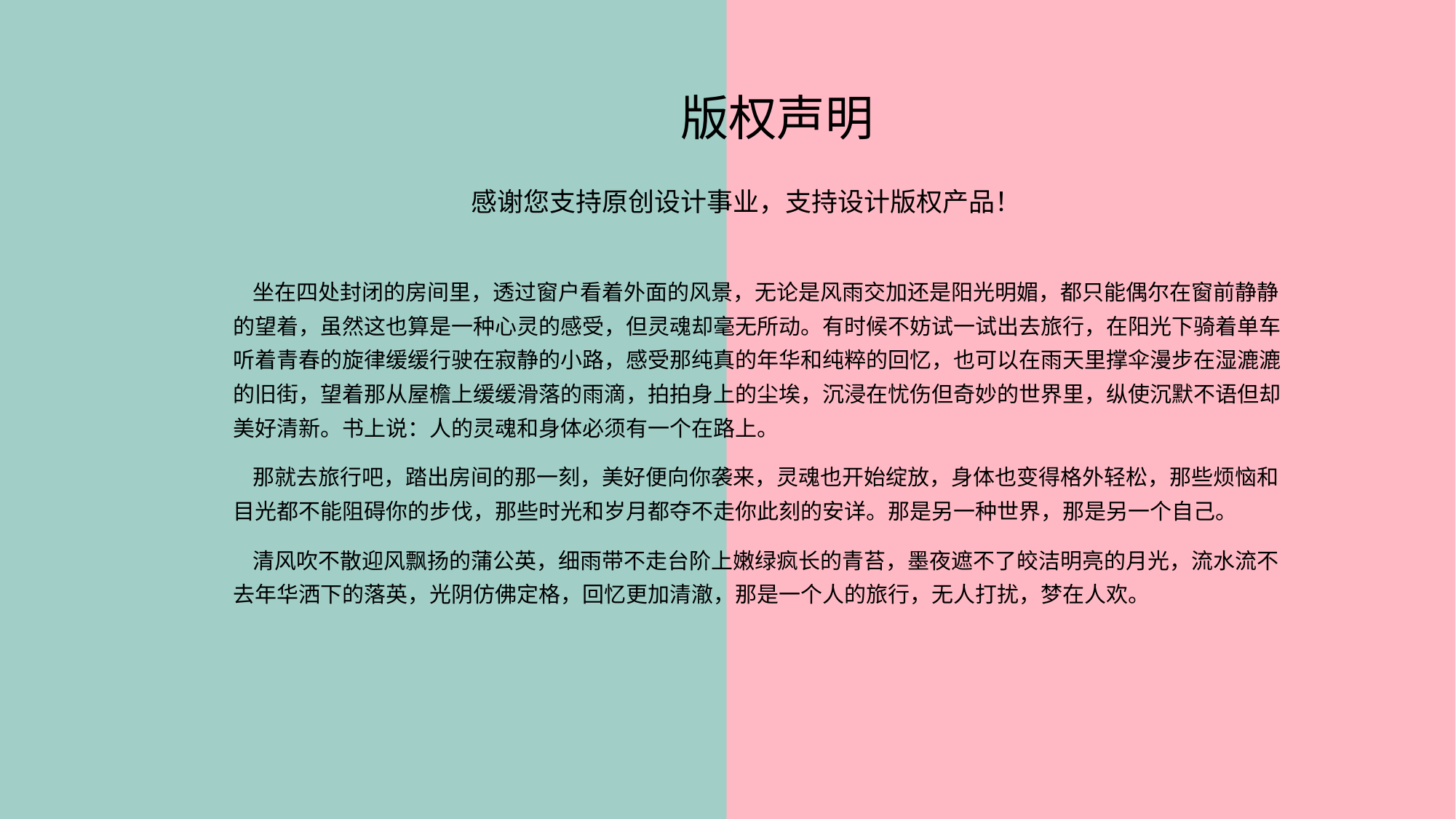

版权声明
感谢您支持原创设计事业，支持设计版权产品！
   坐在四处封闭的房间里，透过窗户看着外面的风景，无论是风雨交加还是阳光明媚，都只能偶尔在窗前静静的望着，虽然这也算是一种心灵的感受，但灵魂却毫无所动。有时候不妨试一试出去旅行，在阳光下骑着单车听着青春的旋律缓缓行驶在寂静的小路，感受那纯真的年华和纯粹的回忆，也可以在雨天里撑伞漫步在湿漉漉的旧街，望着那从屋檐上缓缓滑落的雨滴，拍拍身上的尘埃，沉浸在忧伤但奇妙的世界里，纵使沉默不语但却美好清新。书上说：人的灵魂和身体必须有一个在路上。
   那就去旅行吧，踏出房间的那一刻，美好便向你袭来，灵魂也开始绽放，身体也变得格外轻松，那些烦恼和目光都不能阻碍你的步伐，那些时光和岁月都夺不走你此刻的安详。那是另一种世界，那是另一个自己。
   清风吹不散迎风飘扬的蒲公英，细雨带不走台阶上嫩绿疯长的青苔，墨夜遮不了皎洁明亮的月光，流水流不去年华洒下的落英，光阴仿佛定格，回忆更加清澈，那是一个人的旅行，无人打扰，梦在人欢。